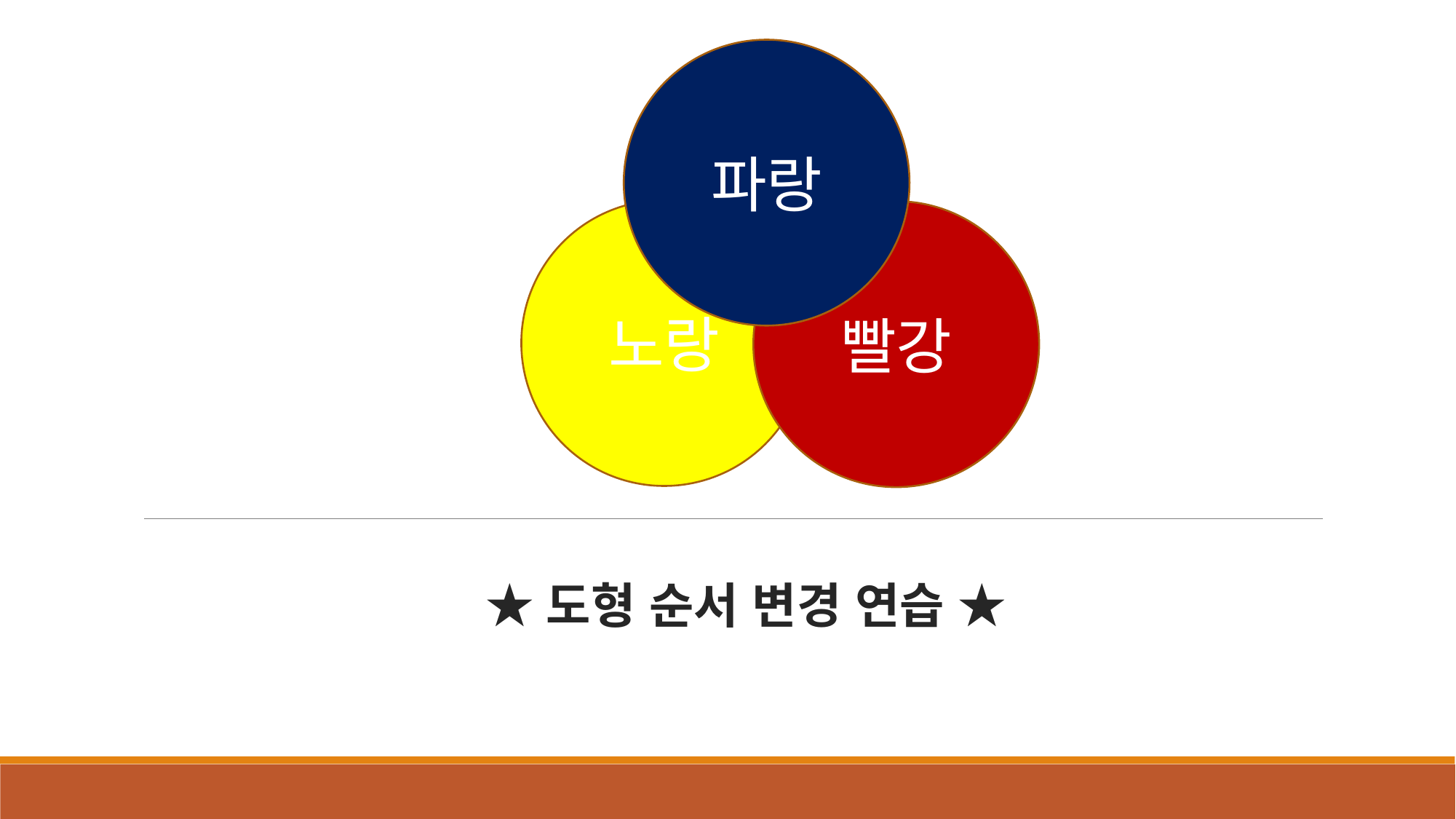

파랑
노랑
빨강
★도형 순서 변경 연습 ★